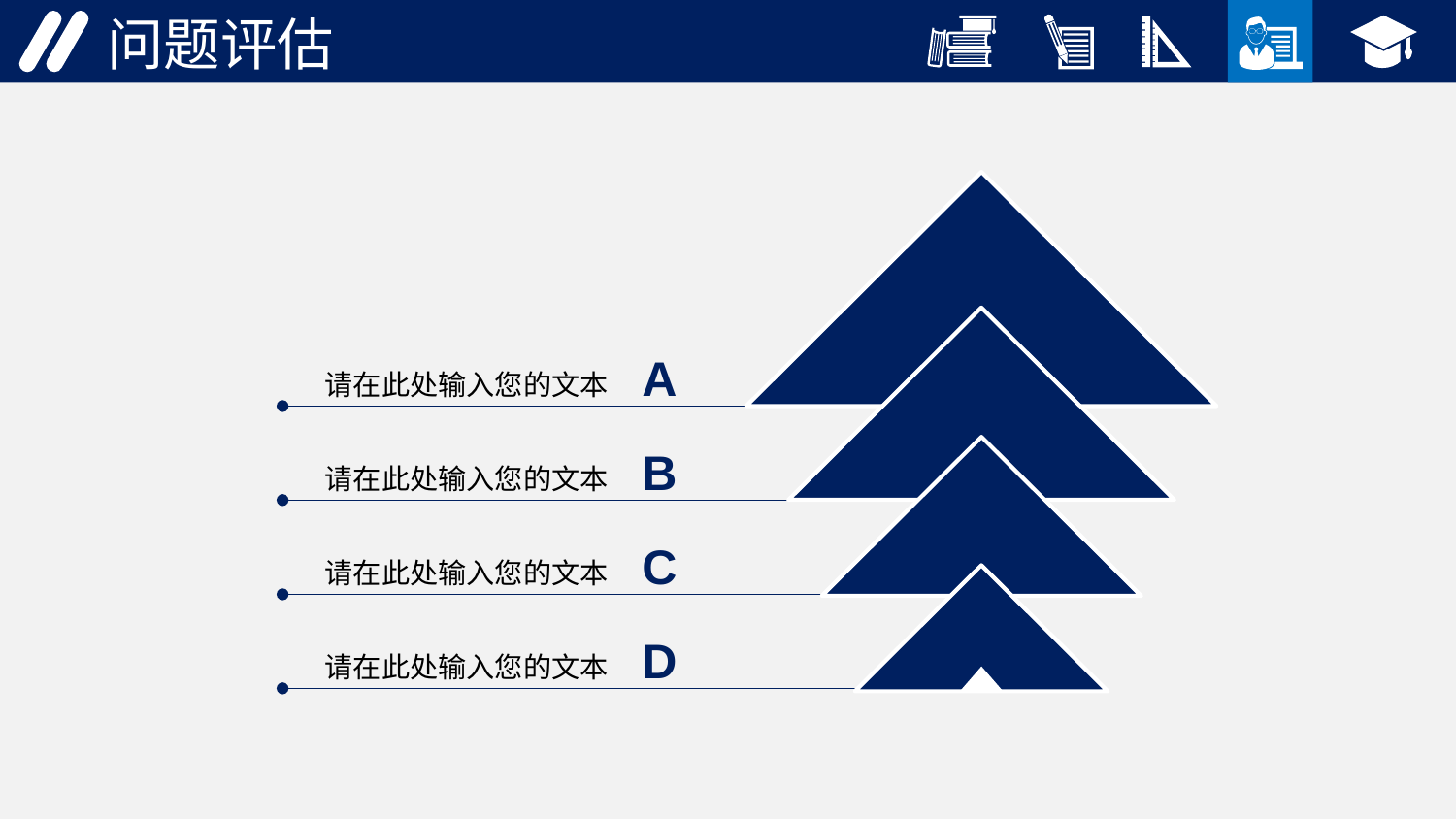

问题评估

请在此处输入您的文本
A

请在此处输入您的文本
B
请在此处输入您的文本
C

请在此处输入您的文本
D